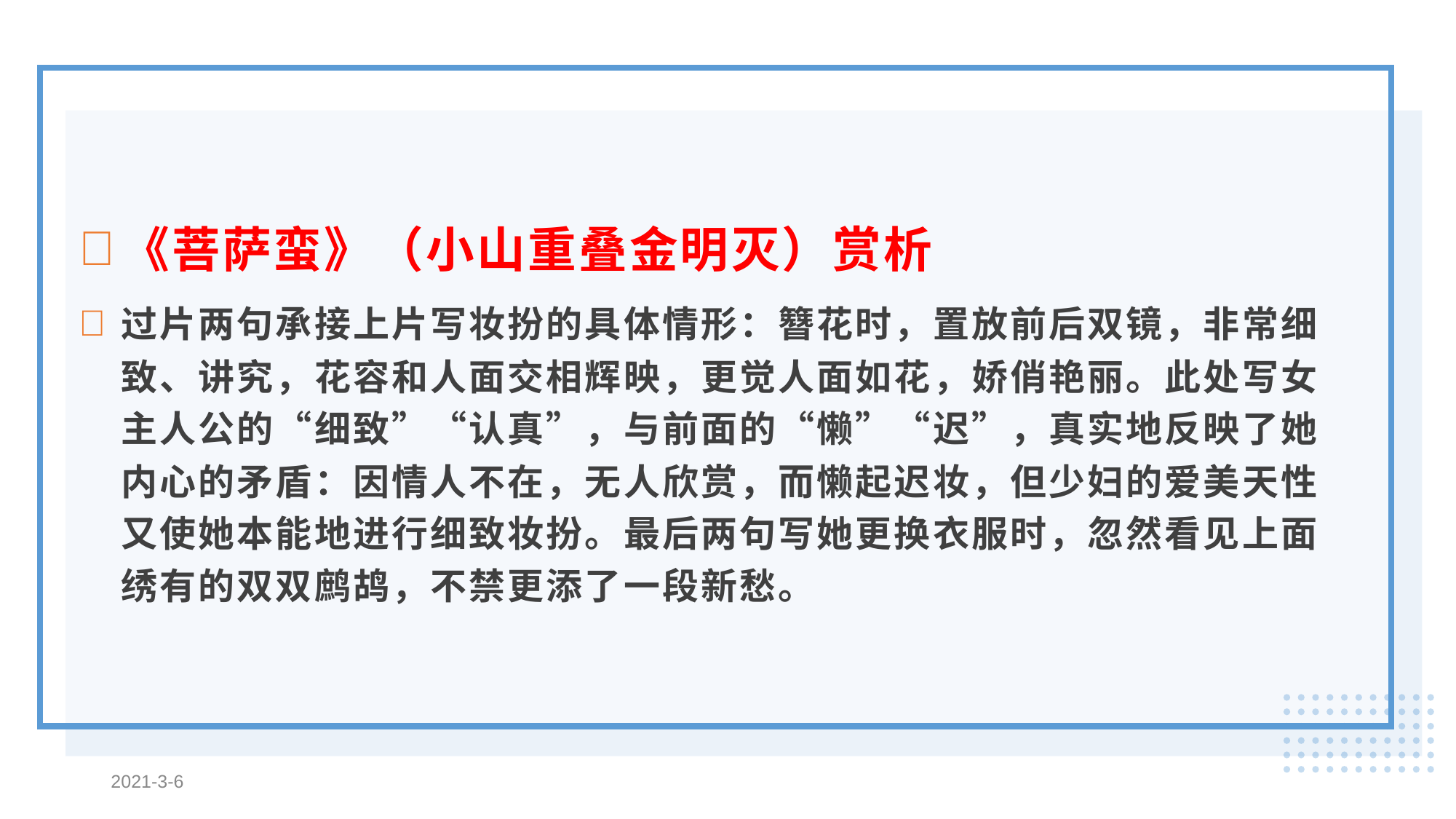

《菩萨蛮》（小山重叠金明灭）赏析
过片两句承接上片写妆扮的具体情形：簪花时，置放前后双镜，非常细致、讲究，花容和人面交相辉映，更觉人面如花，娇俏艳丽。此处写女主人公的“细致”“认真”，与前面的“懒”“迟”，真实地反映了她内心的矛盾：因情人不在，无人欣赏，而懒起迟妆，但少妇的爱美天性又使她本能地进行细致妆扮。最后两句写她更换衣服时，忽然看见上面绣有的双双鹧鸪，不禁更添了一段新愁。

2021-3-6